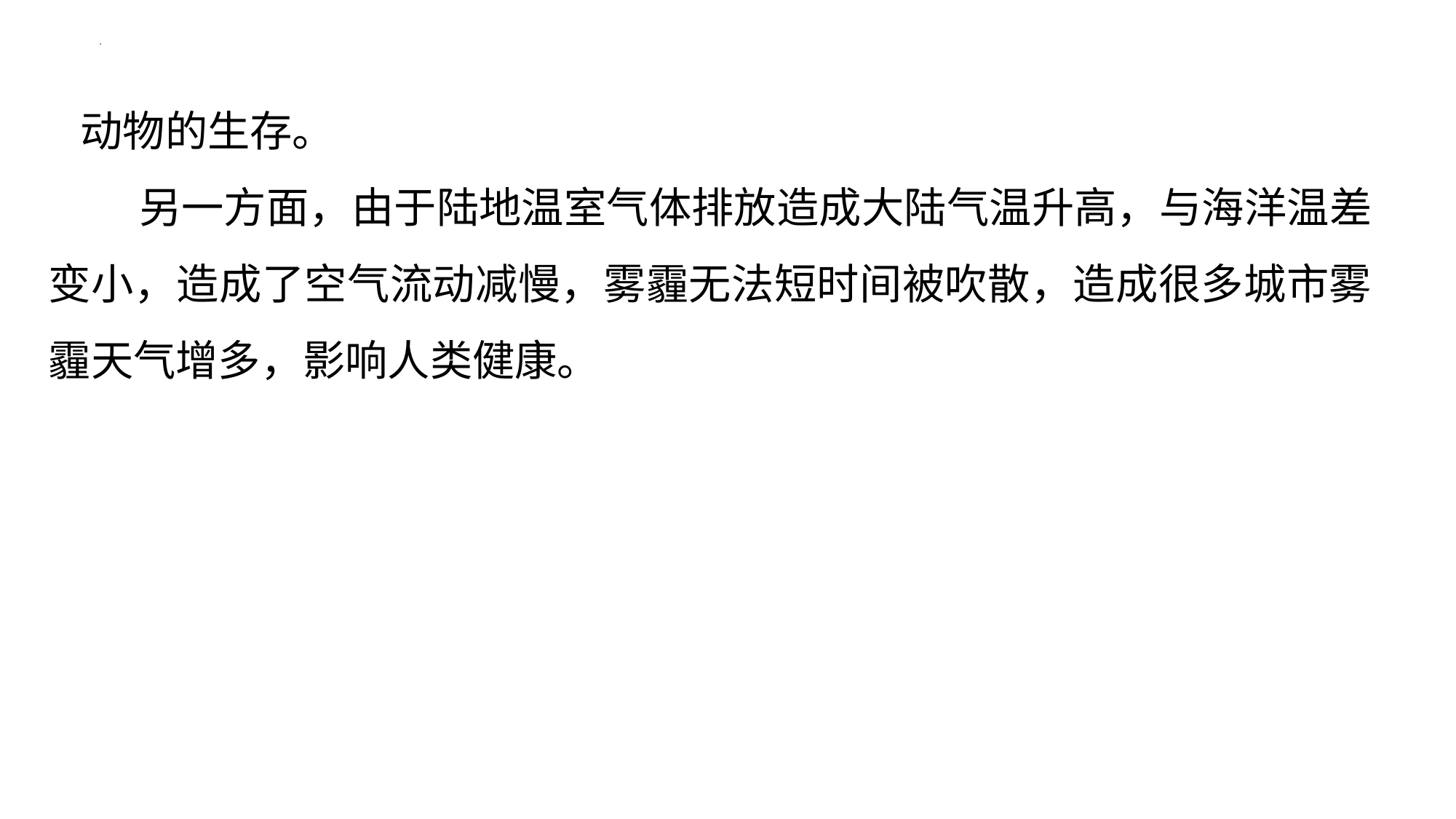

#
动物的生存。
     另一方面，由于陆地温室气体排放造成大陆气温升高，与海洋温差变小，造成了空气流动减慢，雾霾无法短时间被吹散，造成很多城市雾霾天气增多，影响人类健康。